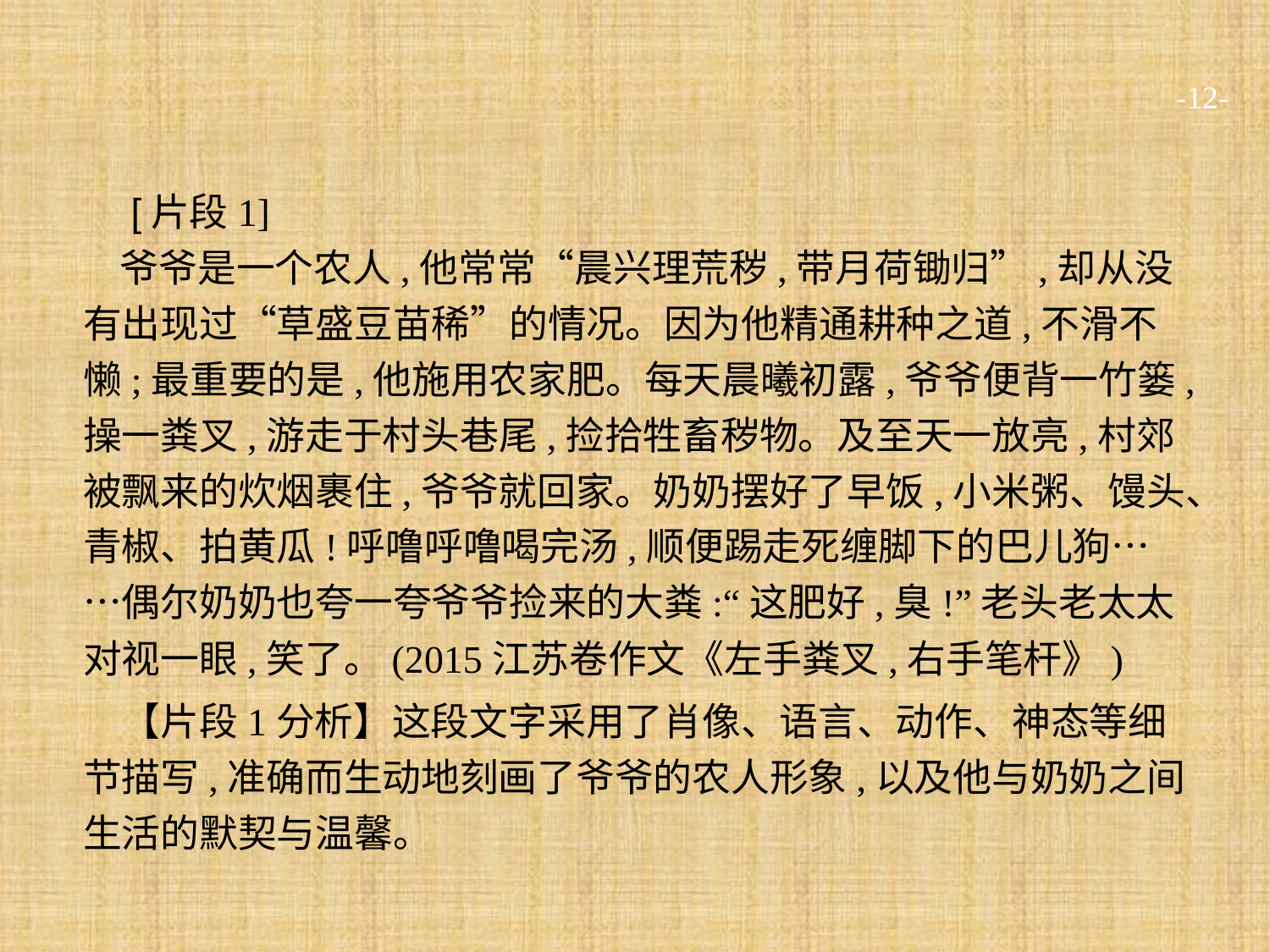

-12-
 [片段1]
爷爷是一个农人,他常常“晨兴理荒秽,带月荷锄归”,却从没有出现过“草盛豆苗稀”的情况。因为他精通耕种之道,不滑不懒;最重要的是,他施用农家肥。每天晨曦初露,爷爷便背一竹篓,操一粪叉,游走于村头巷尾,捡拾牲畜秽物。及至天一放亮,村郊被飘来的炊烟裹住,爷爷就回家。奶奶摆好了早饭,小米粥、馒头、青椒、拍黄瓜!呼噜呼噜喝完汤,顺便踢走死缠脚下的巴儿狗……偶尔奶奶也夸一夸爷爷捡来的大粪:“这肥好,臭!”老头老太太对视一眼,笑了。(2015江苏卷作文《左手粪叉,右手笔杆》)
【片段1分析】这段文字采用了肖像、语言、动作、神态等细节描写,准确而生动地刻画了爷爷的农人形象,以及他与奶奶之间生活的默契与温馨。